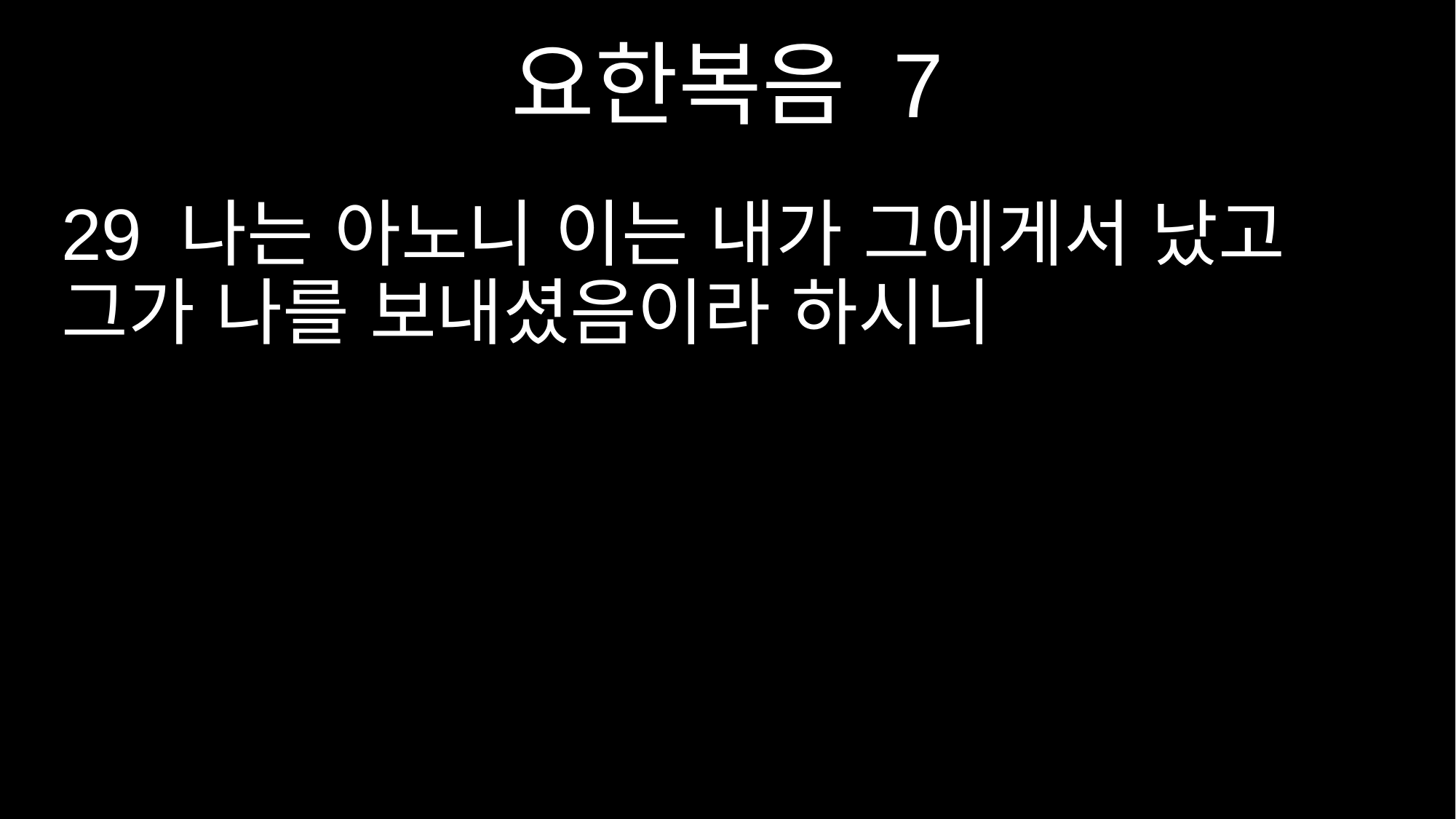

요한복음 7
29 나는 아노니 이는 내가 그에게서 났고 그가 나를 보내셨음이라 하시니